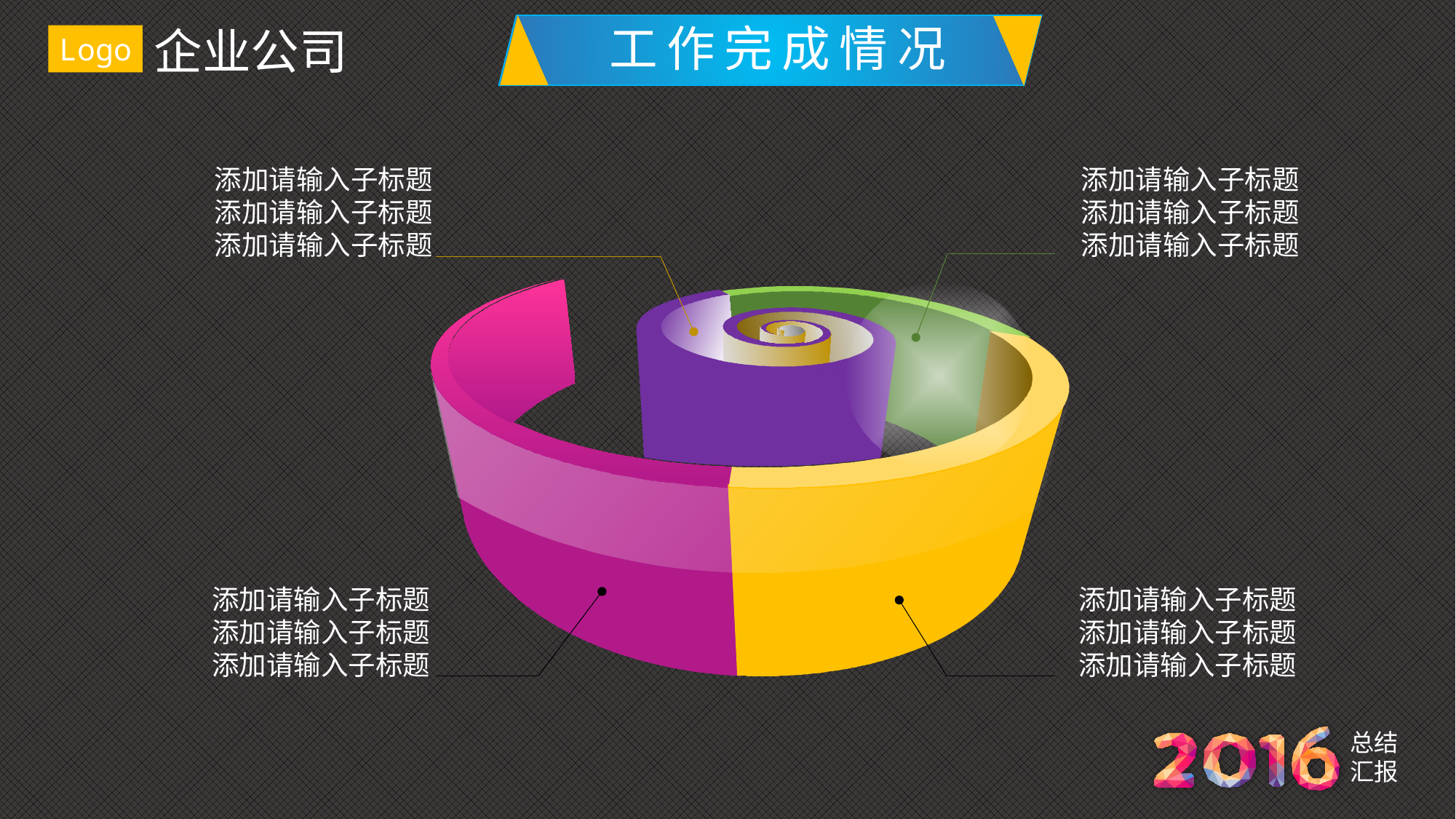

工作完成情况

添加请输入子标题
添加请输入子标题
添加请输入子标题
添加请输入子标题
添加请输入子标题
添加请输入子标题

添加请输入子标题
添加请输入子标题
添加请输入子标题
添加请输入子标题
添加请输入子标题
添加请输入子标题